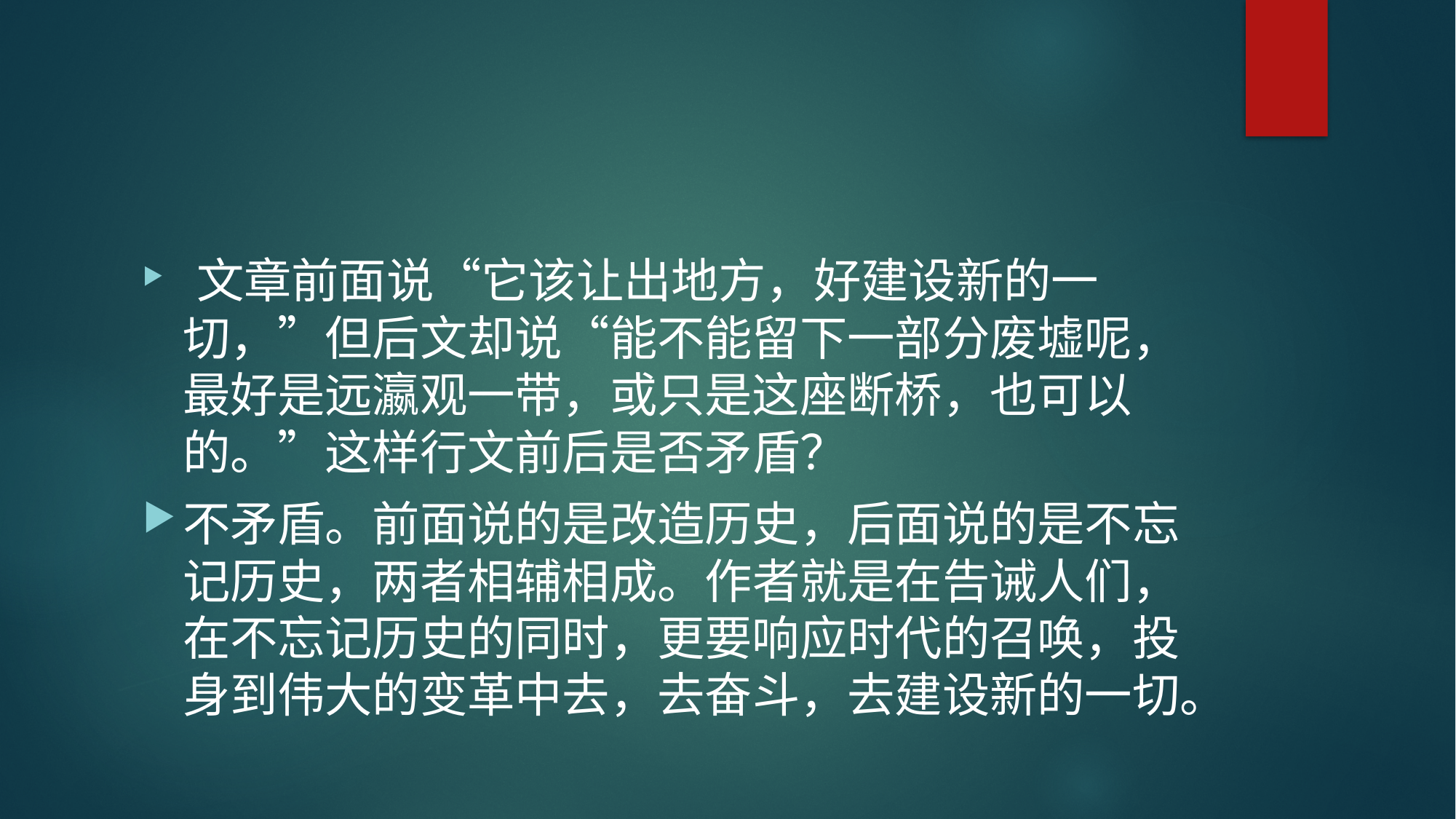

#
 文章前面说“它该让出地方，好建设新的一切，”但后文却说“能不能留下一部分废墟呢，最好是远瀛观一带，或只是这座断桥，也可以的。”这样行文前后是否矛盾？
不矛盾。前面说的是改造历史，后面说的是不忘记历史，两者相辅相成。作者就是在告诫人们，在不忘记历史的同时，更要响应时代的召唤，投身到伟大的变革中去，去奋斗，去建设新的一切。